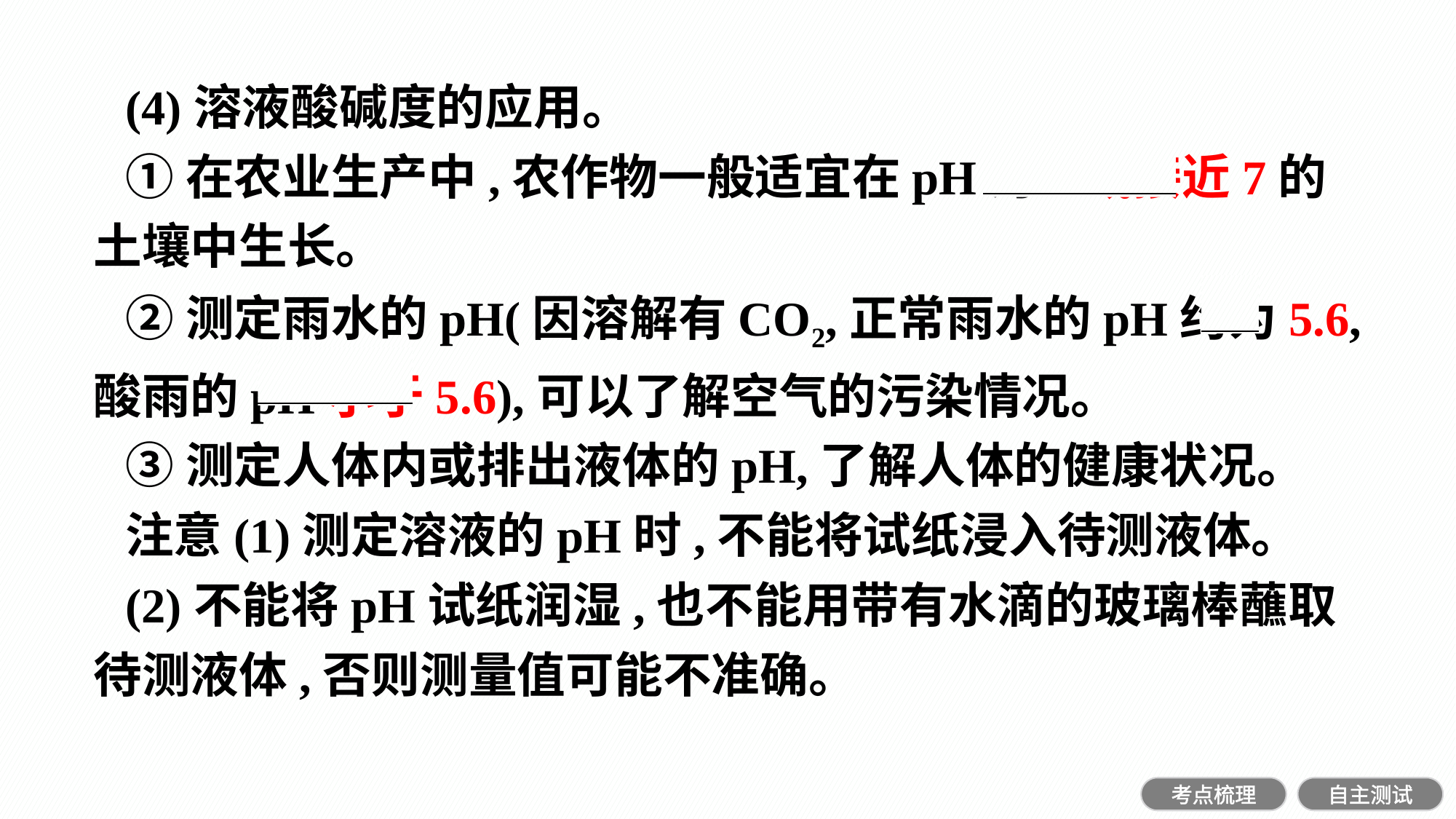

(4)溶液酸碱度的应用。
①在农业生产中,农作物一般适宜在pH为7或接近7的土壤中生长。
②测定雨水的pH(因溶解有CO2,正常雨水的pH约为5.6,酸雨的pH小于5.6),可以了解空气的污染情况。
③测定人体内或排出液体的pH,了解人体的健康状况。
注意(1)测定溶液的pH时,不能将试纸浸入待测液体。
(2)不能将pH试纸润湿,也不能用带有水滴的玻璃棒蘸取待测液体,否则测量值可能不准确。